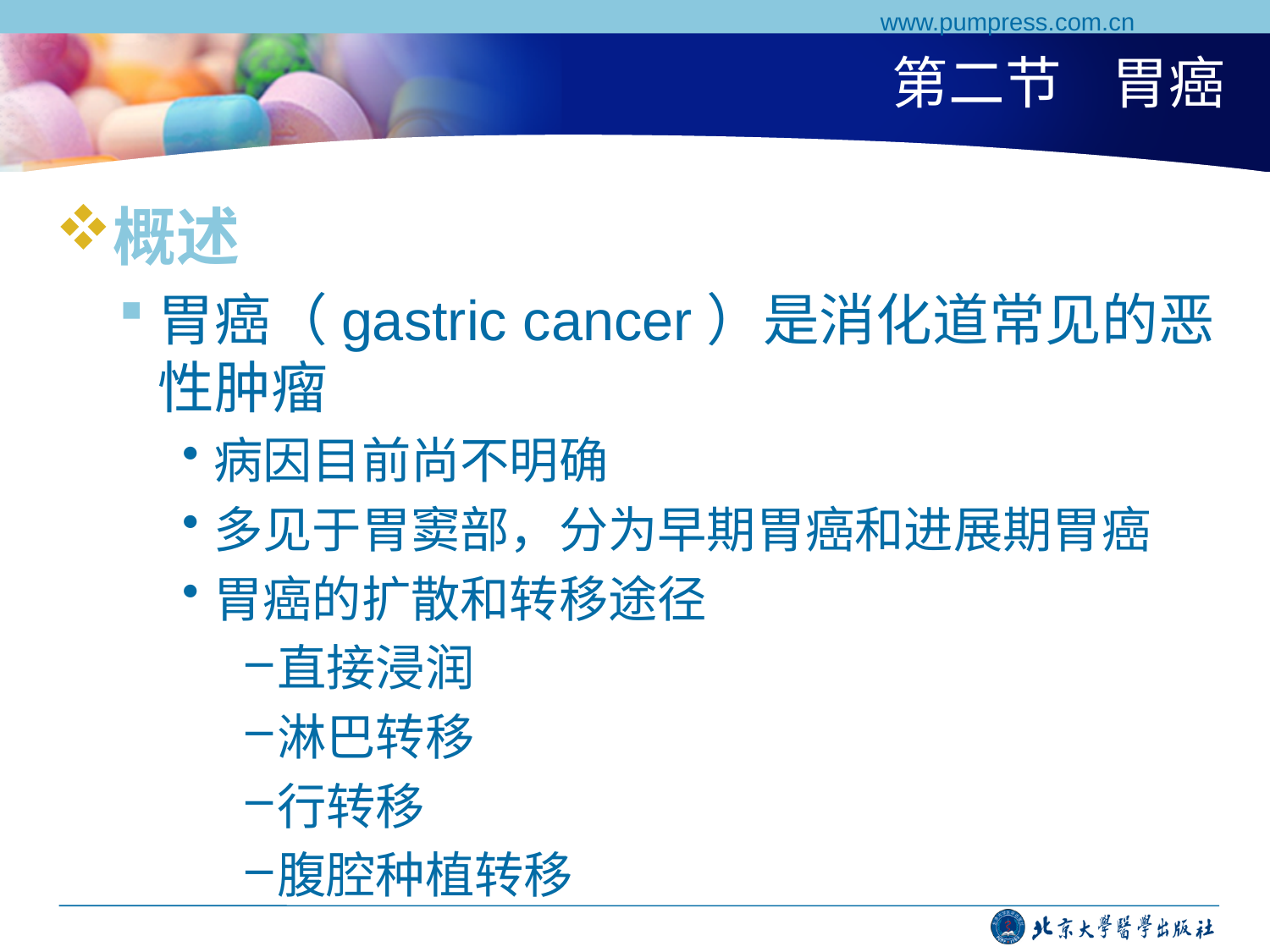

www.pumpress.com.cn
# 第二节    胃癌
概述
胃癌（gastric cancer）是消化道常见的恶性肿瘤
病因目前尚不明确
多见于胃窦部，分为早期胃癌和进展期胃癌
胃癌的扩散和转移途径
直接浸润
淋巴转移
行转移
腹腔种植转移